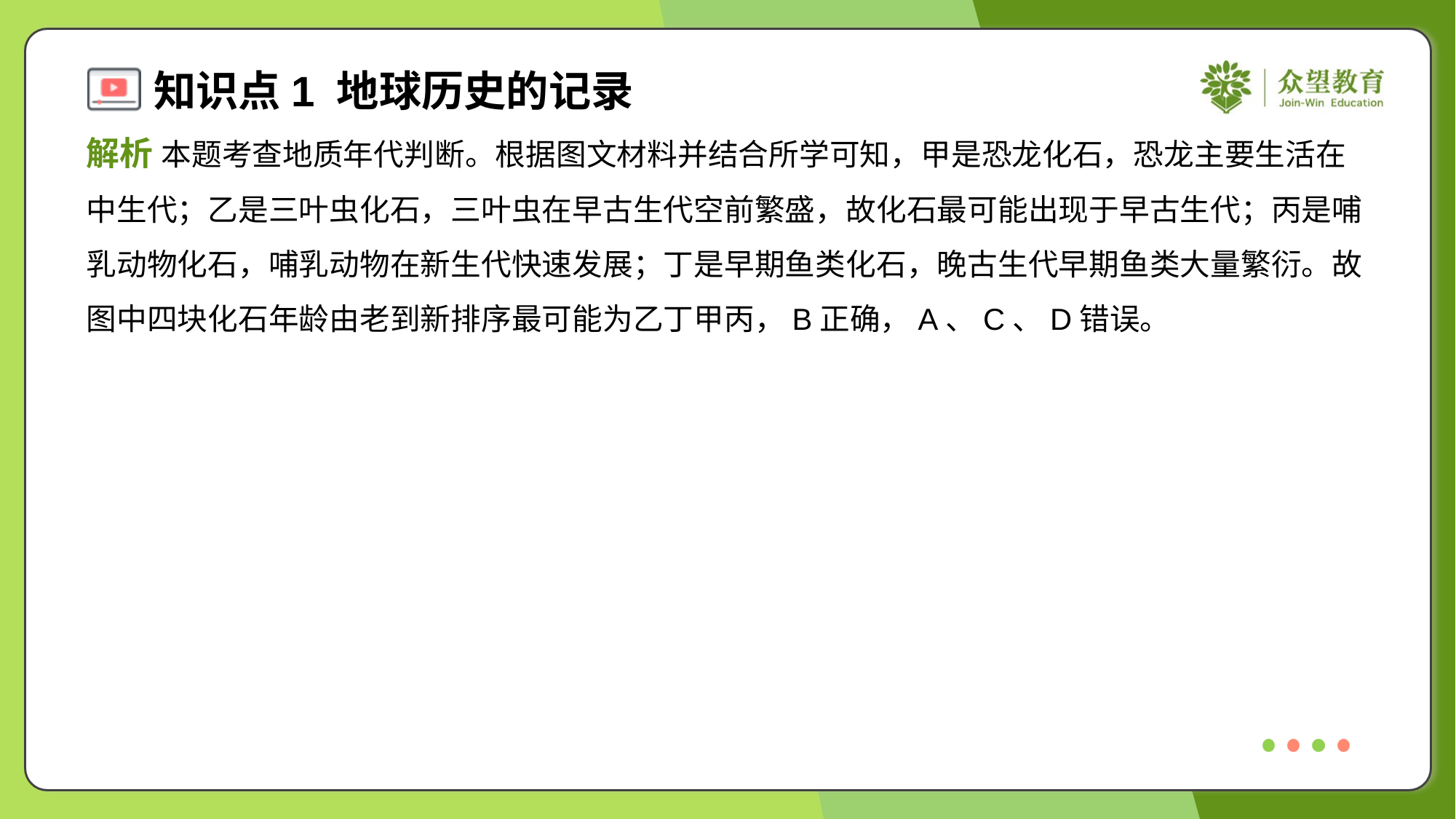

解析 本题考查地质年代判断。根据图文材料并结合所学可知，甲是恐龙化石，恐龙主要生活在
中生代；乙是三叶虫化石，三叶虫在早古生代空前繁盛，故化石最可能出现于早古生代；丙是哺
乳动物化石，哺乳动物在新生代快速发展；丁是早期鱼类化石，晚古生代早期鱼类大量繁衍。故
图中四块化石年龄由老到新排序最可能为乙丁甲丙，B正确，A、C、D错误。